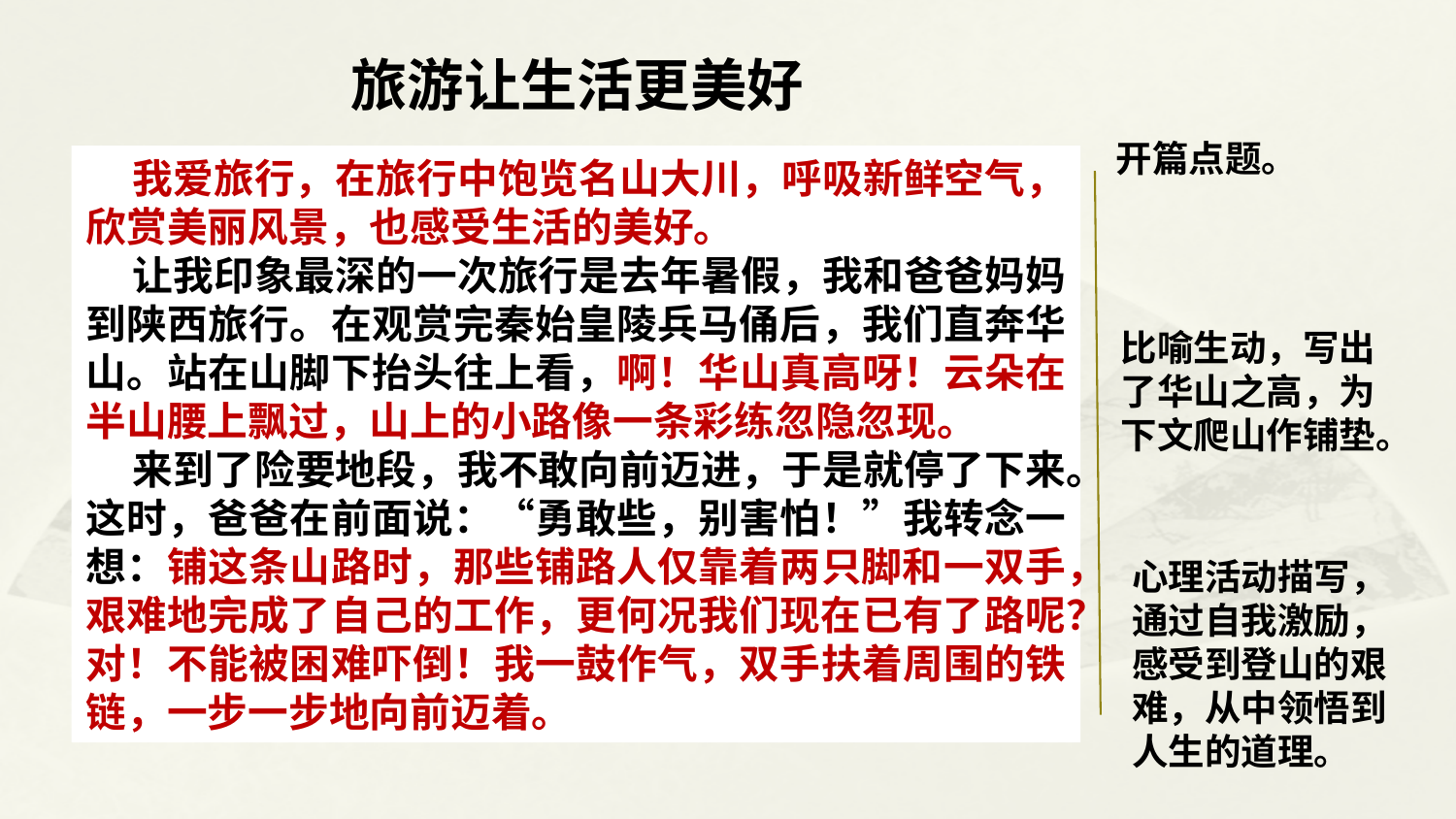

旅游让生活更美好
开篇点题。
    我爱旅行，在旅行中饱览名山大川，呼吸新鲜空气，欣赏美丽风景，也感受生活的美好。
    让我印象最深的一次旅行是去年暑假，我和爸爸妈妈到陕西旅行。在观赏完秦始皇陵兵马俑后，我们直奔华山。站在山脚下抬头往上看，啊！华山真高呀！云朵在半山腰上飘过，山上的小路像一条彩练忽隐忽现。
    来到了险要地段，我不敢向前迈进，于是就停了下来。这时，爸爸在前面说：“勇敢些，别害怕！”我转念一想：铺这条山路时，那些铺路人仅靠着两只脚和一双手，艰难地完成了自己的工作，更何况我们现在已有了路呢？对！不能被困难吓倒！我一鼓作气，双手扶着周围的铁链，一步一步地向前迈着。
比喻生动，写出了华山之高，为下文爬山作铺垫。
心理活动描写，通过自我激励，感受到登山的艰难，从中领悟到人生的道理。